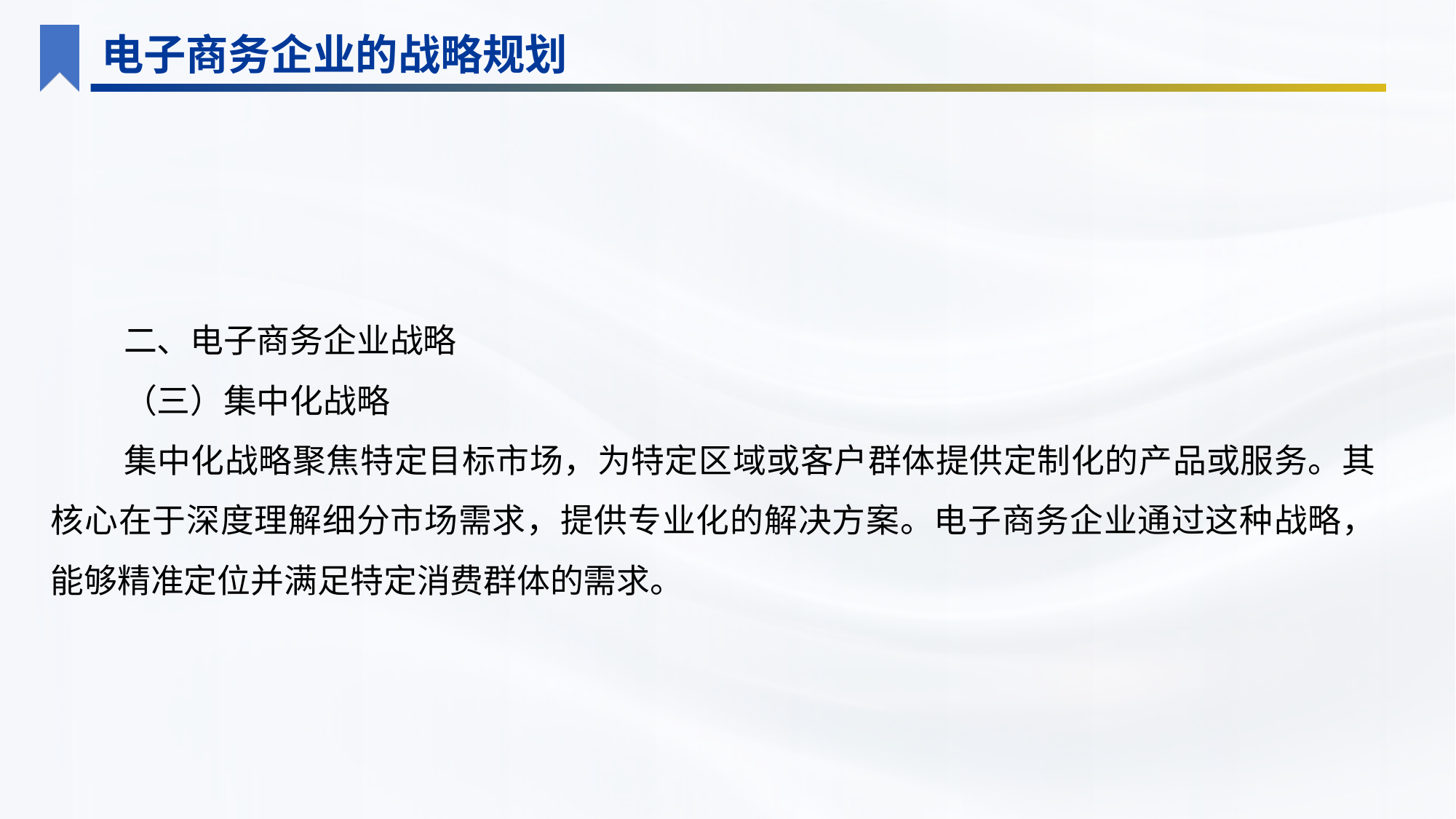

电子商务企业的战略规划
二、电子商务企业战略
（三）集中化战略
集中化战略聚焦特定目标市场，为特定区域或客户群体提供定制化的产品或服务。其核心在于深度理解细分市场需求，提供专业化的解决方案。电子商务企业通过这种战略，能够精准定位并满足特定消费群体的需求。